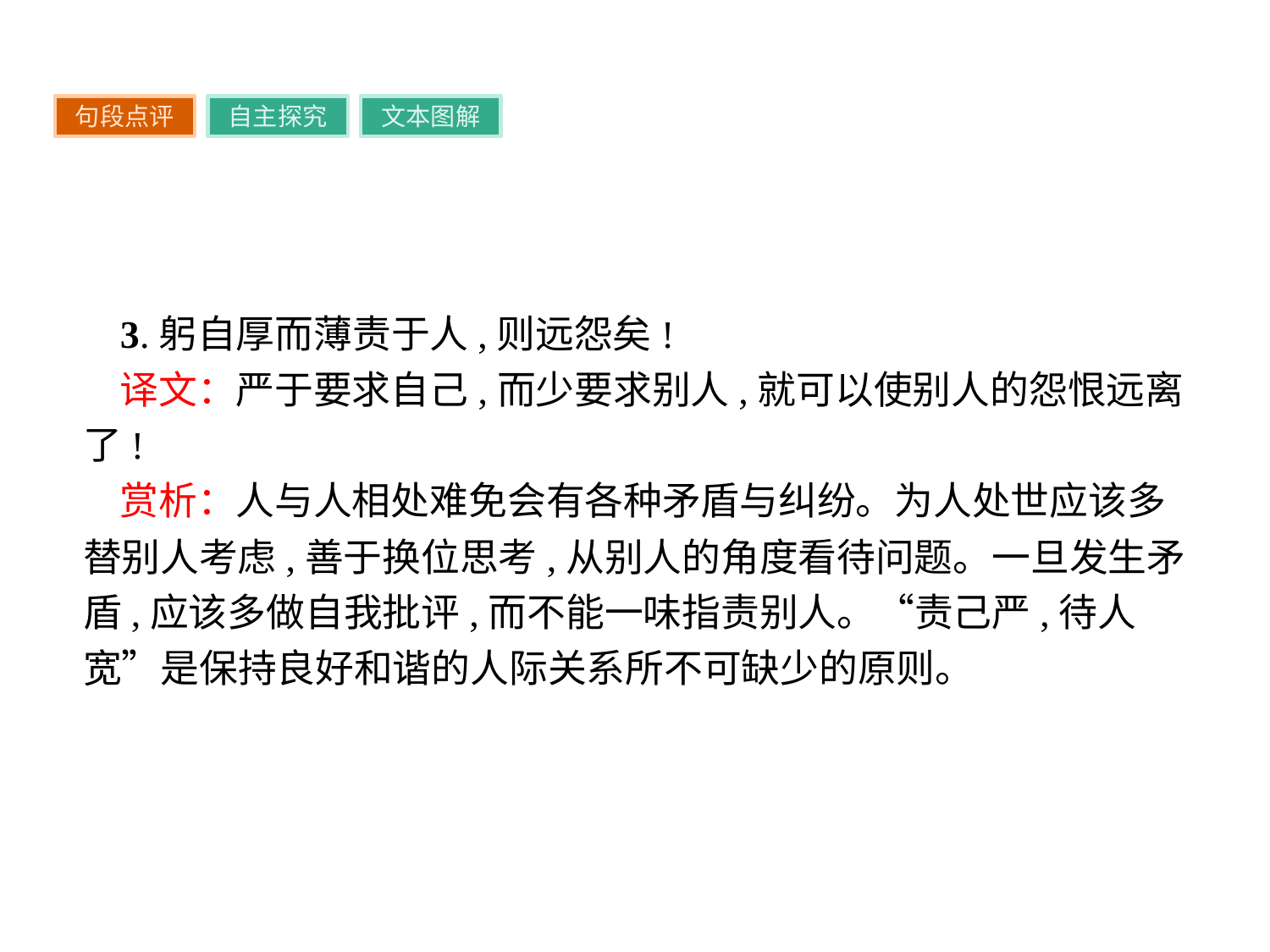

句段点评
自主探究
文本图解
3.躬自厚而薄责于人,则远怨矣!
译文：严于要求自己,而少要求别人,就可以使别人的怨恨远离了!
赏析：人与人相处难免会有各种矛盾与纠纷。为人处世应该多替别人考虑,善于换位思考,从别人的角度看待问题。一旦发生矛盾,应该多做自我批评,而不能一味指责别人。“责己严,待人宽”是保持良好和谐的人际关系所不可缺少的原则。